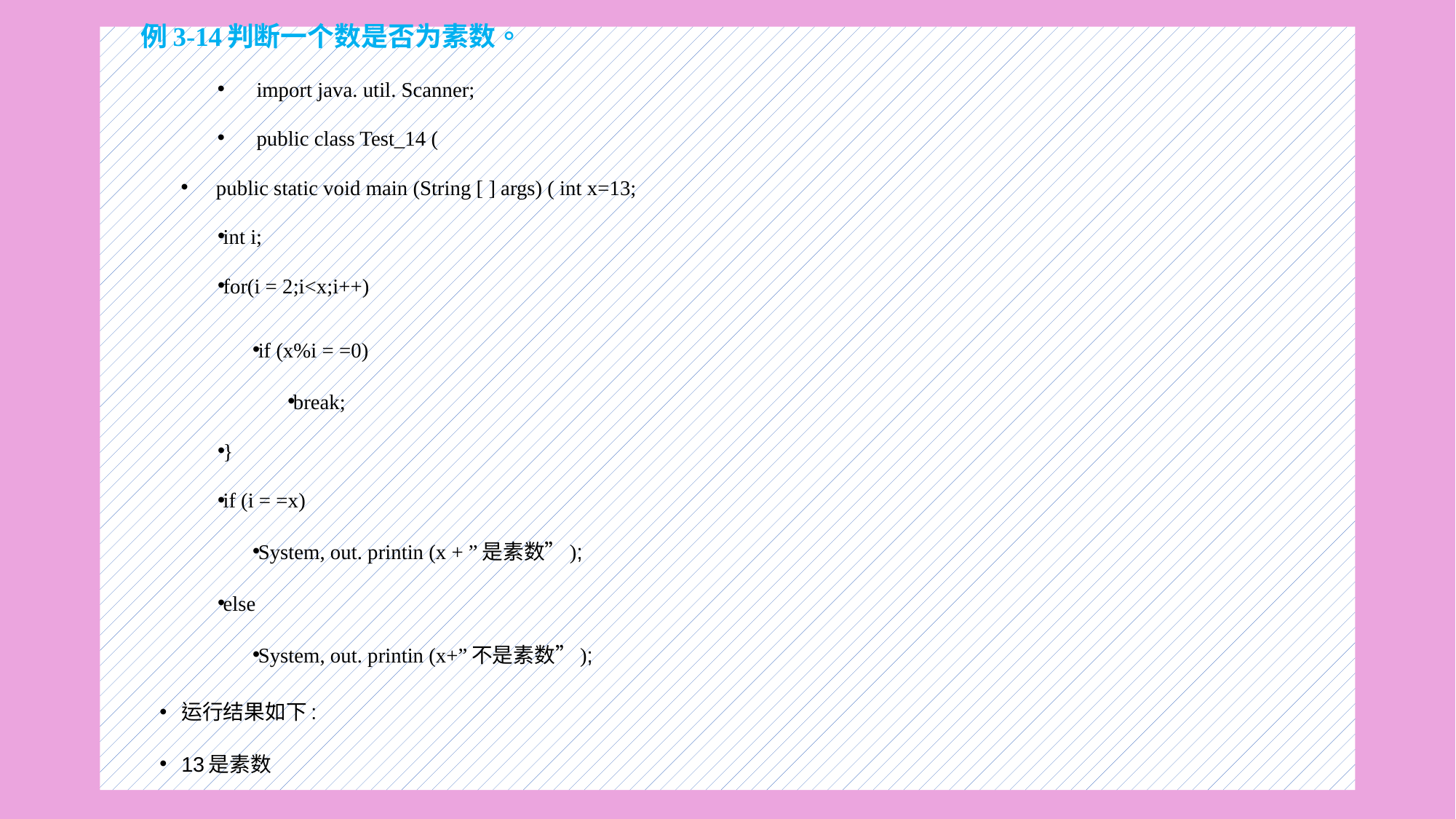

例3-14判断一个数是否为素数。
import java. util. Scanner;
public class Test_14 (
public static void main (String [ ] args) ( int x=13;
int i;
for(i = 2;i<x;i++)
if (x%i = =0)
break;
}
if (i = =x)
System, out. printin (x + ”是素数”);
else
System, out. printin (x+”不是素数”);
运行结果如下:
13是素数

#